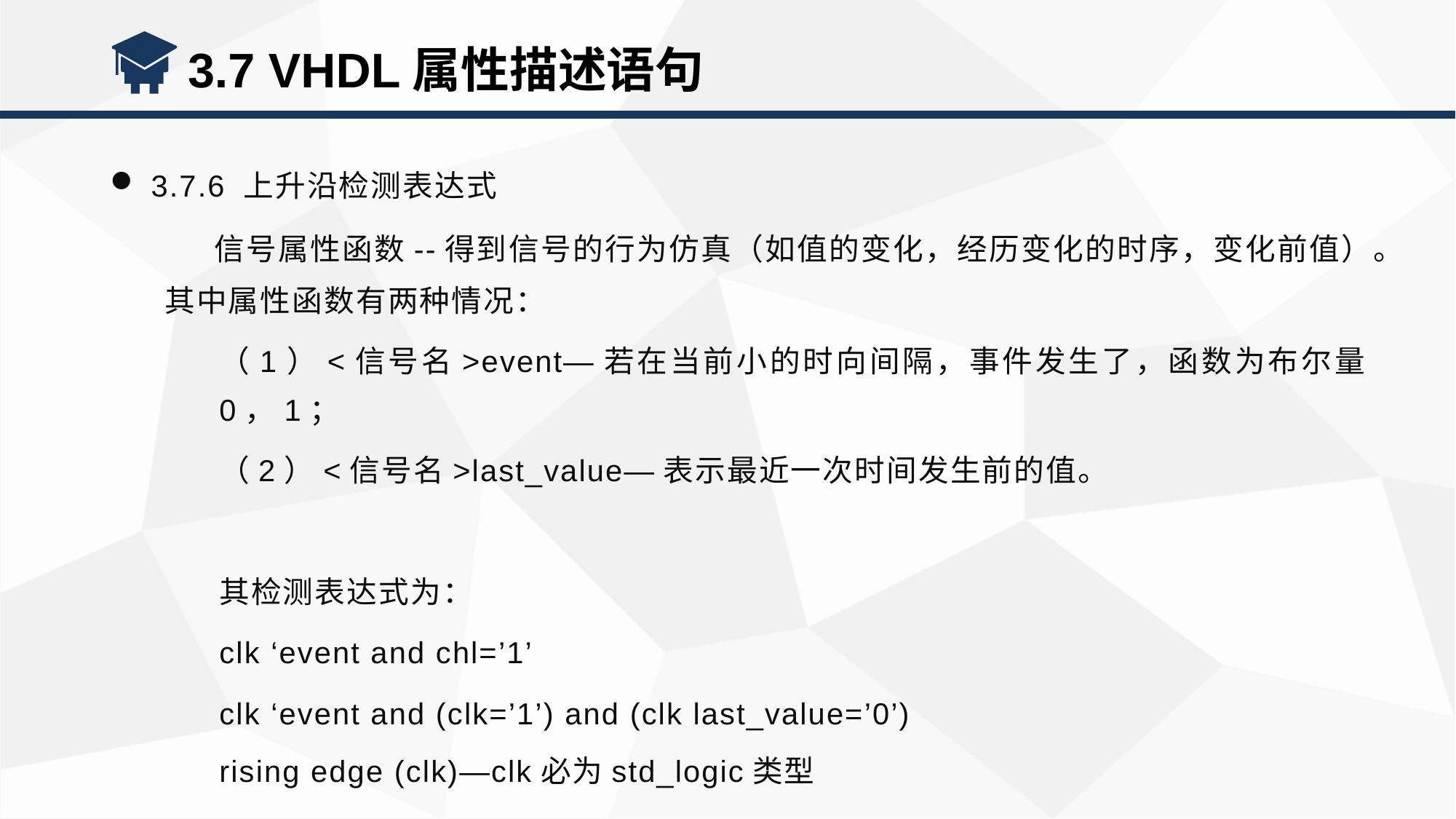

3.7 VHDL属性描述语句

3.7.6 上升沿检测表达式
     信号属性函数--得到信号的行为仿真（如值的变化，经历变化的时序，变化前值）。其中属性函数有两种情况：
（1）<信号名>event—若在当前小的时向间隔，事件发生了，函数为布尔量0，1；
（2）<信号名>last_value—表示最近一次时间发生前的值。

其检测表达式为：
clk ‘event and chl=’1’
clk ‘event and (clk=’1’) and (clk last_value=’0’)
rising edge (clk)—clk必为std_logic类型